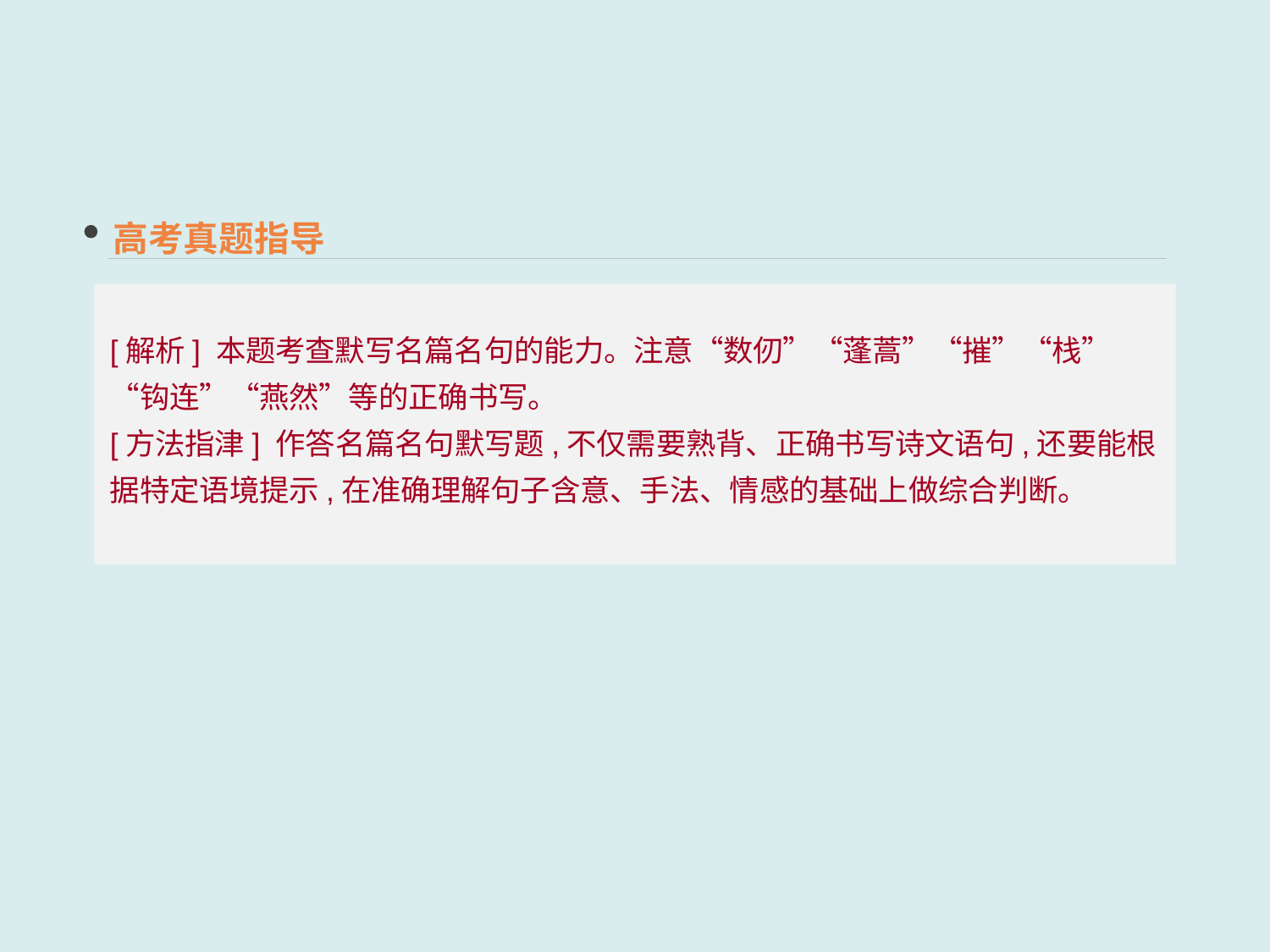

高考真题指导

[解析] 本题考查默写名篇名句的能力。注意“数仞”“蓬蒿”“摧”“栈”“钩连”“燕然”等的正确书写。
[方法指津] 作答名篇名句默写题,不仅需要熟背、正确书写诗文语句,还要能根据特定语境提示,在准确理解句子含意、手法、情感的基础上做综合判断。